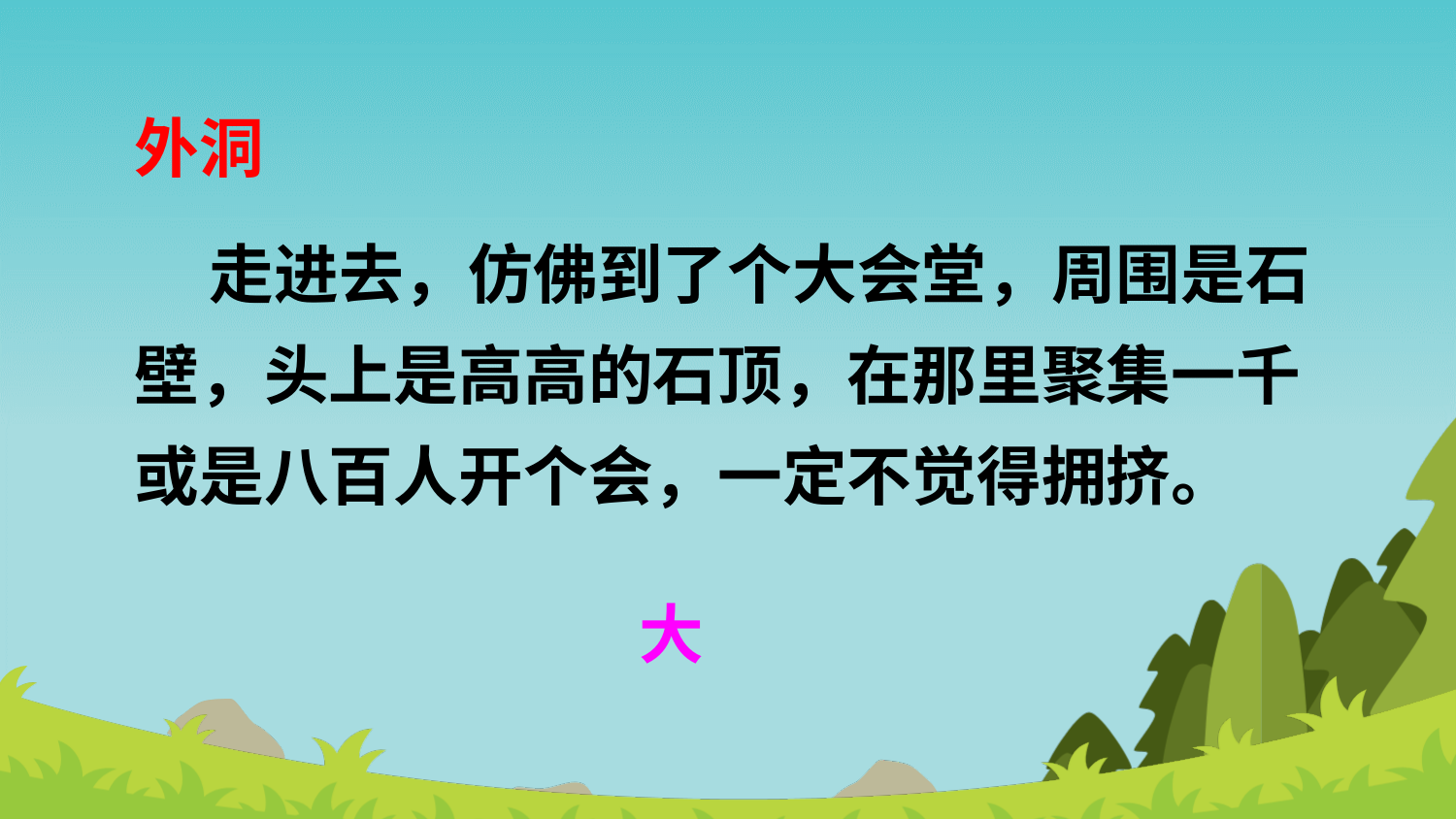

外洞
    走进去，仿佛到了个大会堂，周围是石壁，头上是高高的石顶，在那里聚集一千或是八百人开个会，一定不觉得拥挤。
大